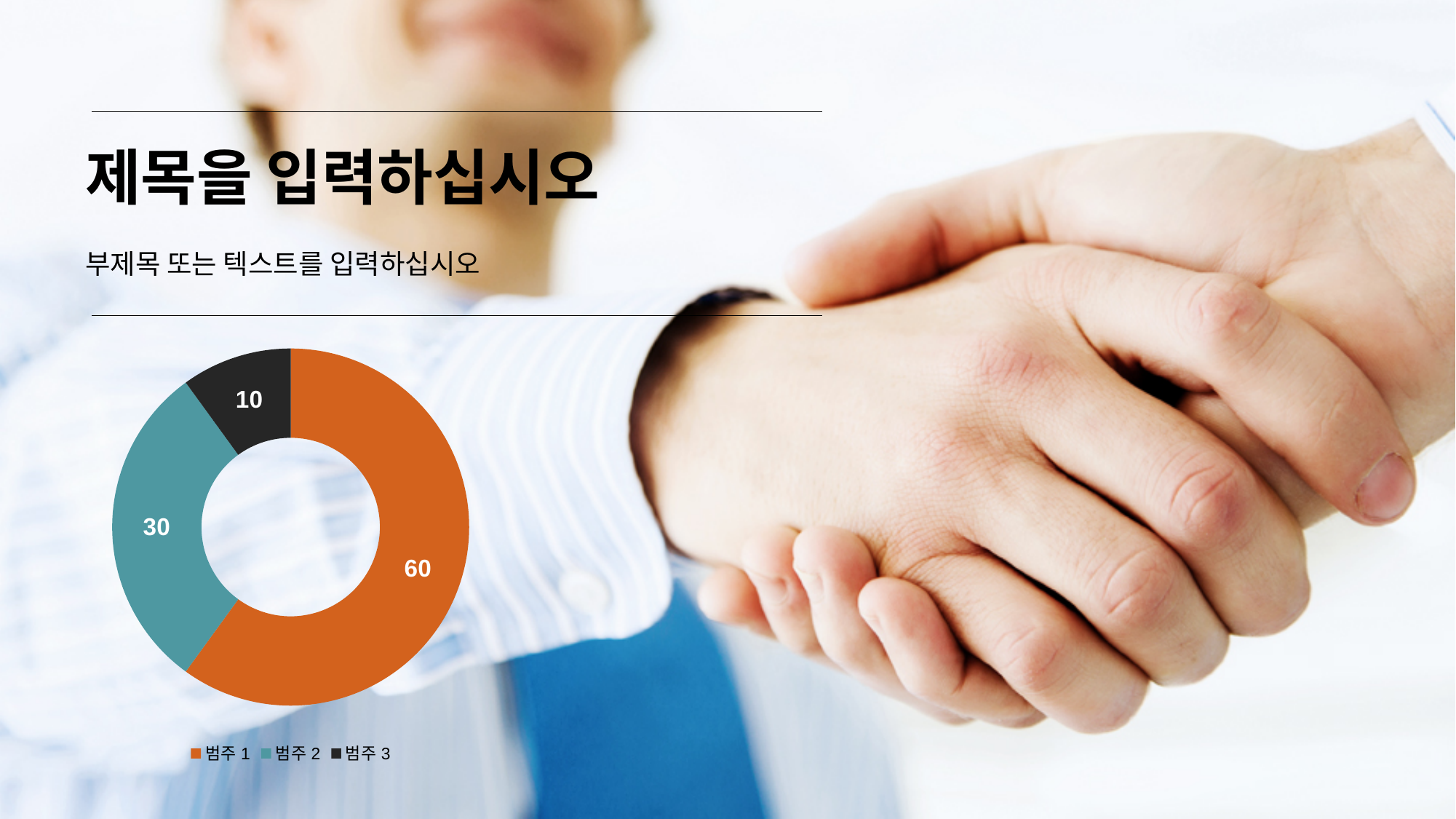

제목을 입력하십시오
부제목 또는 텍스트를 입력하십시오

### Chart

| Category | 계열1 |
|---|---|
| 범주1 | 60.0 |
| 범주2 | 30.0 |
| 범주3 | 10.0 |